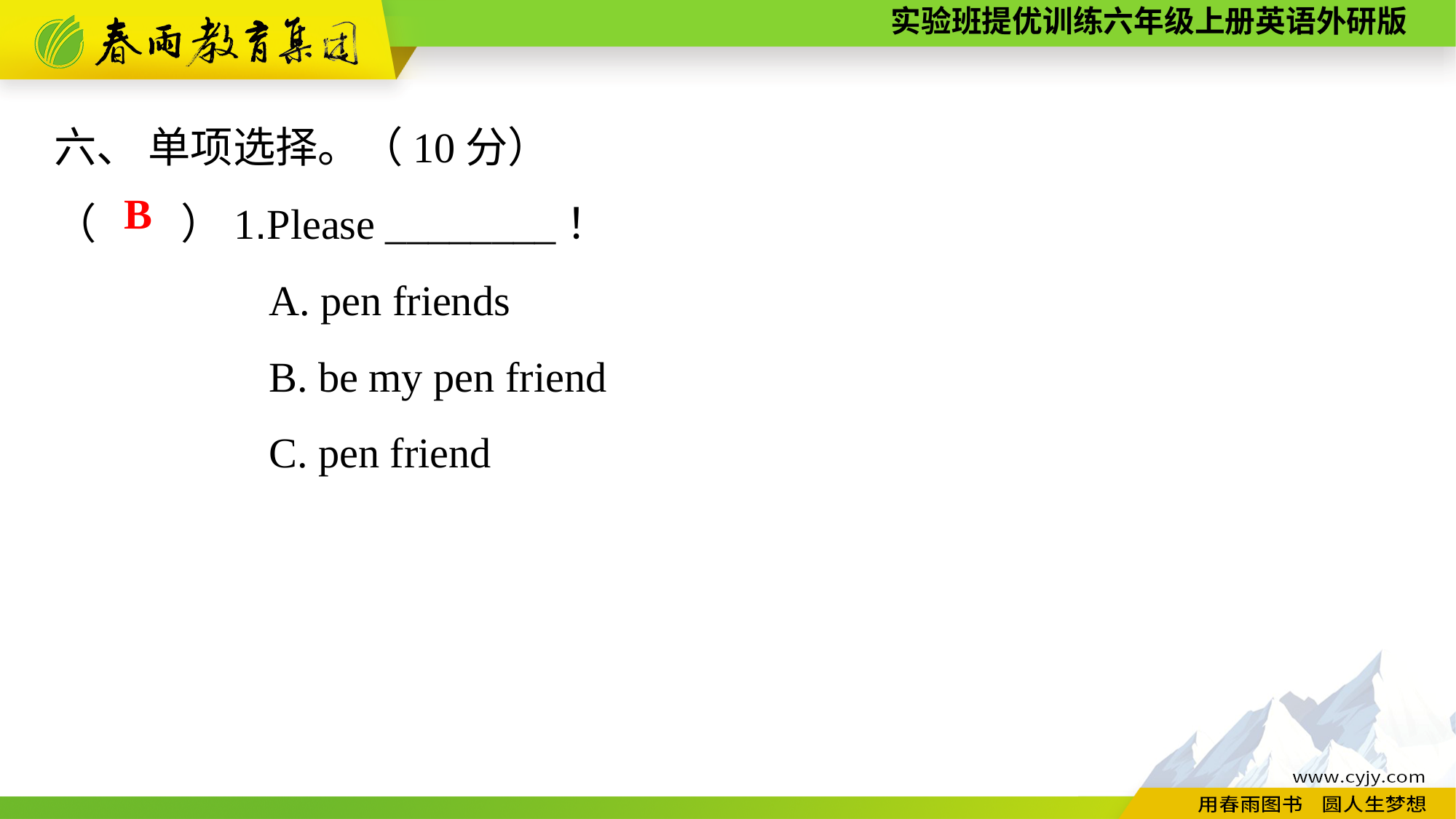

六、 单项选择。（10分）
（　　）1.Please ________！
A. pen friends
B. be my pen friend
C. pen friend
B